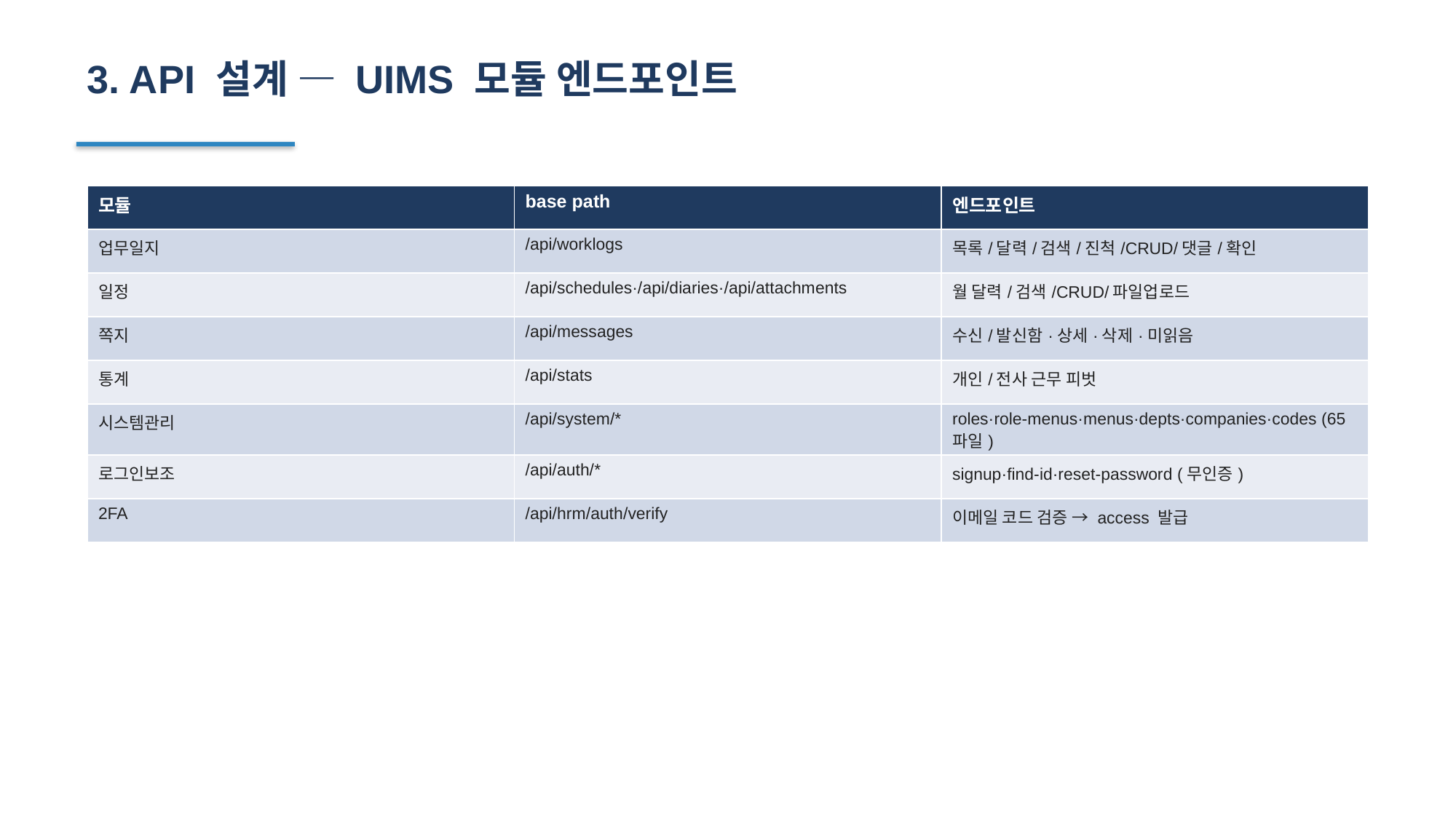

3. API 설계 — UIMS 모듈 엔드포인트

| 모듈 | base path | 엔드포인트 |
| --- | --- | --- |
| 업무일지 | /api/worklogs | 목록/달력/검색/진척/CRUD/댓글/확인 |
| 일정 | /api/schedules·/api/diaries·/api/attachments | 월 달력/검색/CRUD/파일업로드 |
| 쪽지 | /api/messages | 수신/발신함·상세·삭제·미읽음 |
| 통계 | /api/stats | 개인/전사 근무 피벗 |
| 시스템관리 | /api/system/\* | roles·role-menus·menus·depts·companies·codes (65파일) |
| 로그인보조 | /api/auth/\* | signup·find-id·reset-password (무인증) |
| 2FA | /api/hrm/auth/verify | 이메일 코드 검증 → access 발급 |